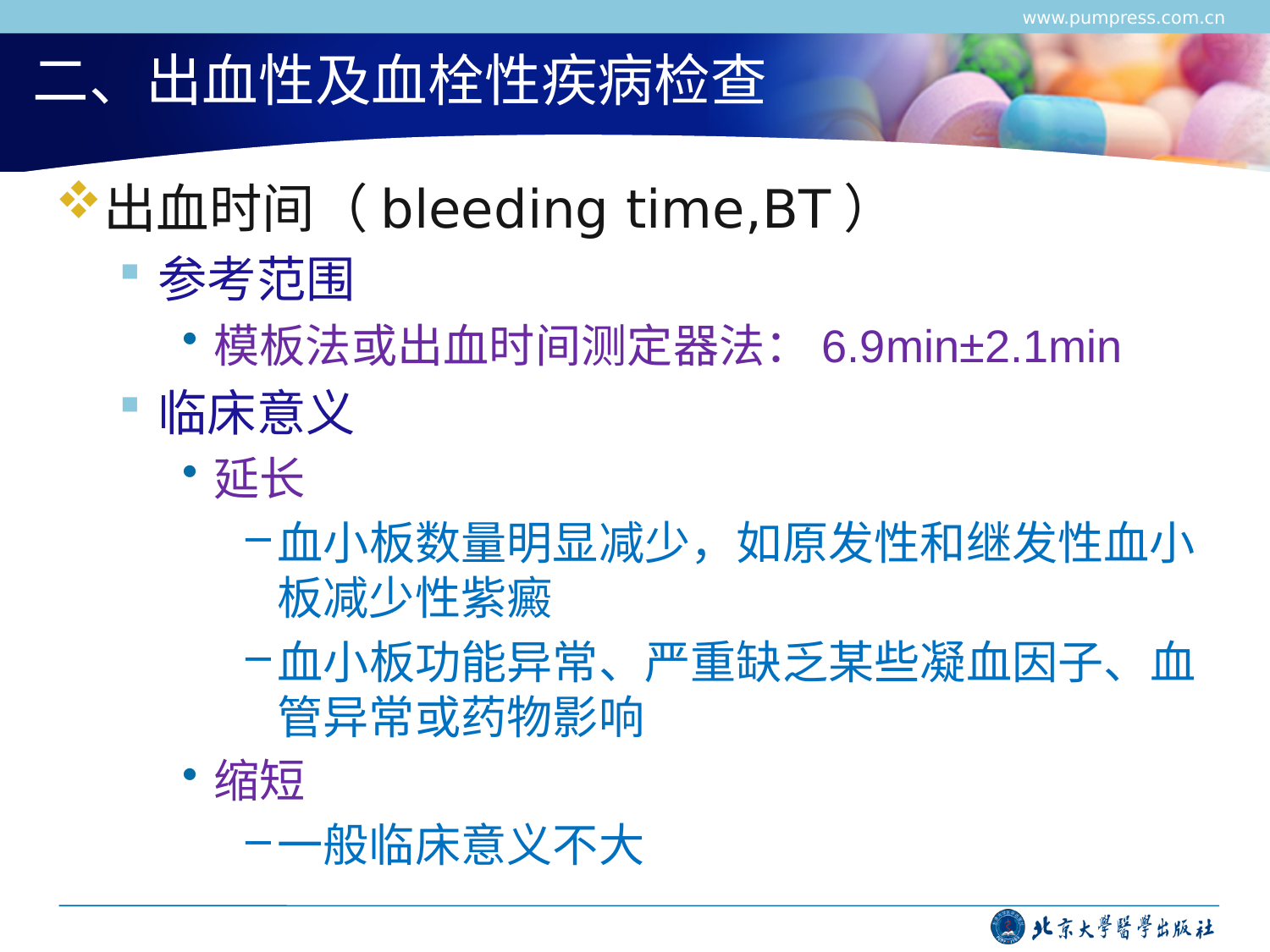

www.pumpress.com.cn
# 二、出血性及血栓性疾病检查
出血时间（bleeding time,BT）
参考范围
模板法或出血时间测定器法：6.9min±2.1min
临床意义
延长
血小板数量明显减少，如原发性和继发性血小板减少性紫癜
血小板功能异常、严重缺乏某些凝血因子、血管异常或药物影响
缩短
一般临床意义不大